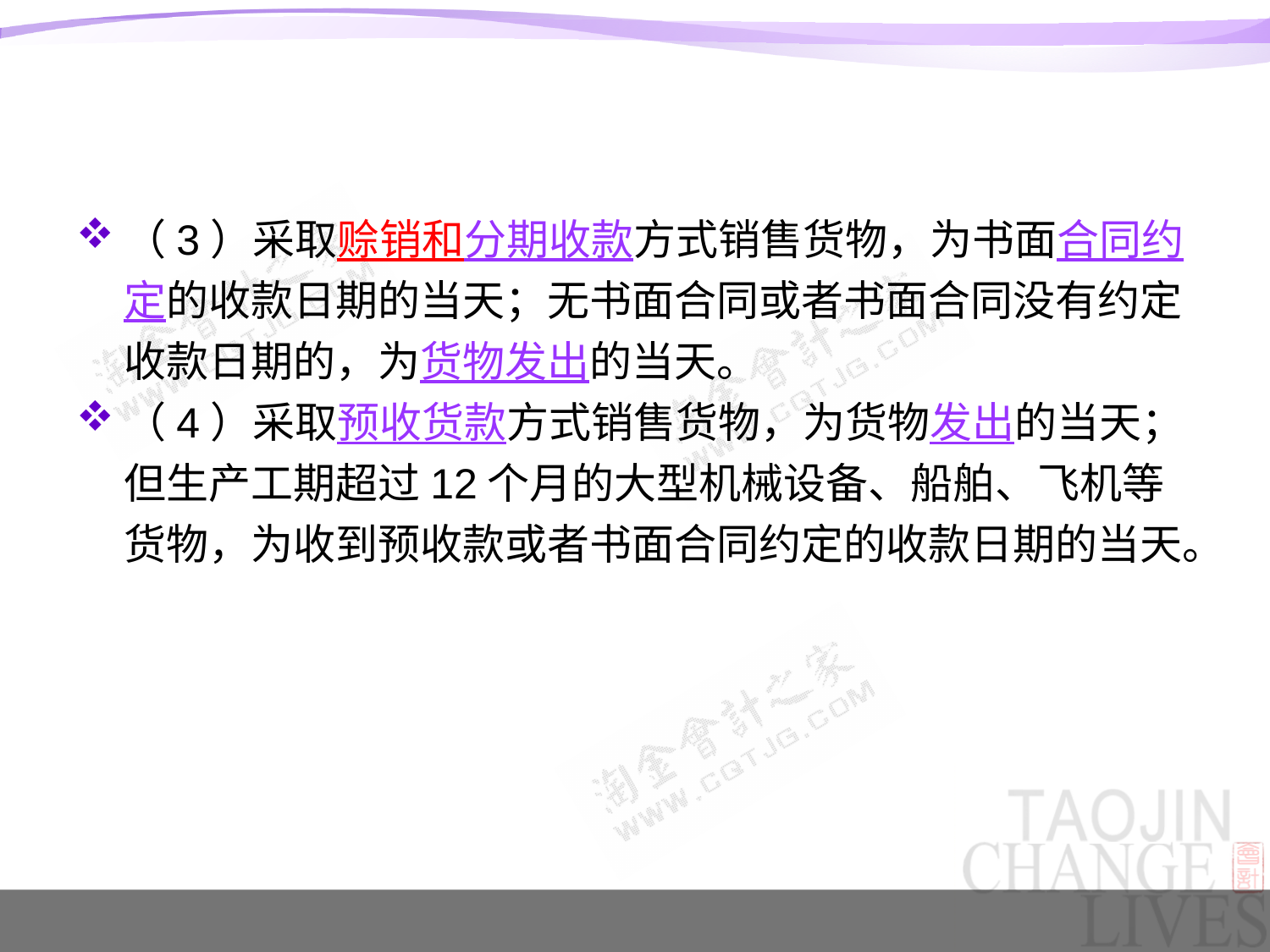

#
（3）采取赊销和分期收款方式销售货物，为书面合同约定的收款日期的当天；无书面合同或者书面合同没有约定收款日期的，为货物发出的当天。
（4）采取预收货款方式销售货物，为货物发出的当天；但生产工期超过12个月的大型机械设备、船舶、飞机等货物，为收到预收款或者书面合同约定的收款日期的当天。